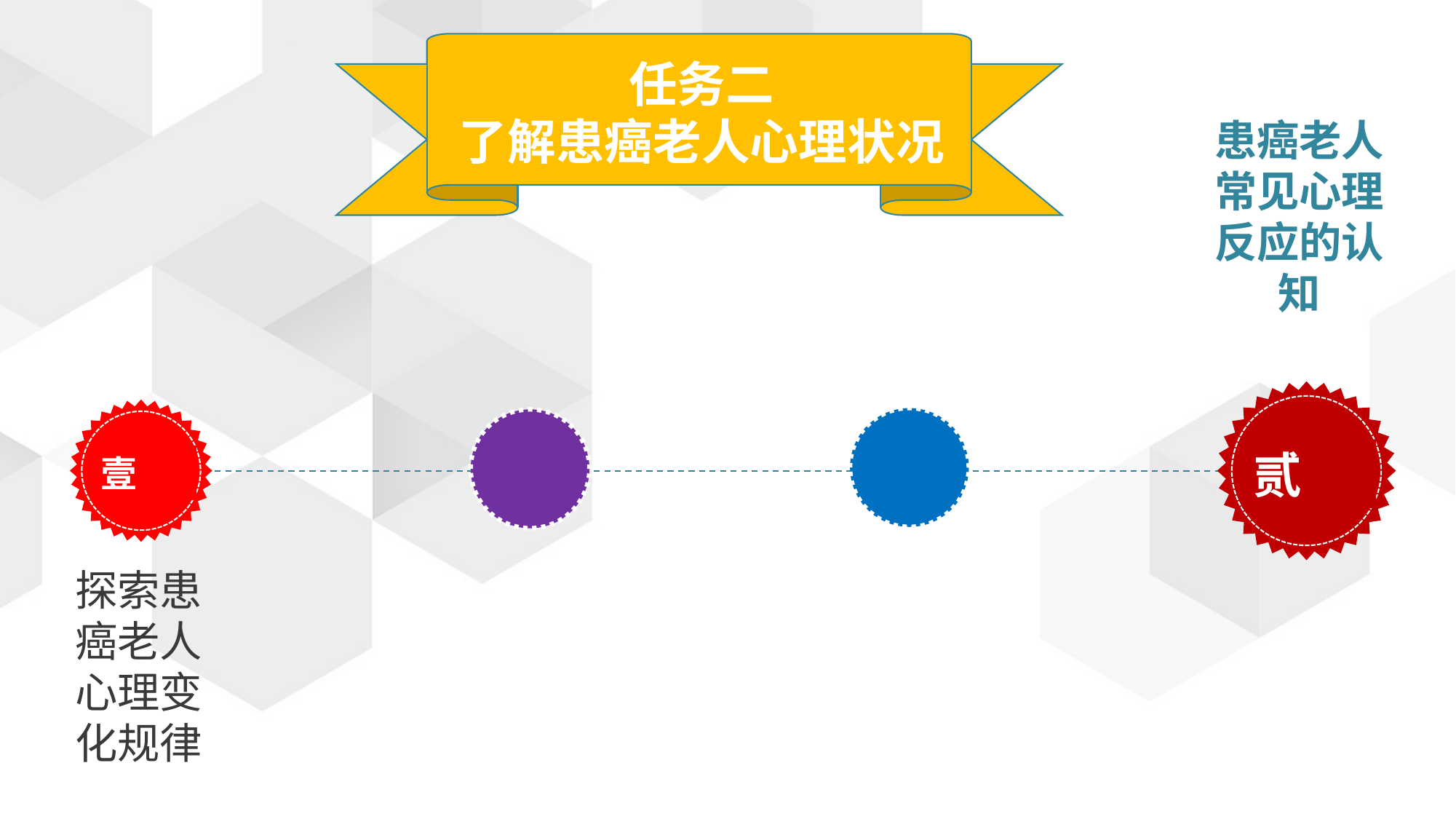

任务二
了解患癌老人心理状况
患癌老人常见心理反应的认知

贰

壹

探索患癌老人心理变化规律